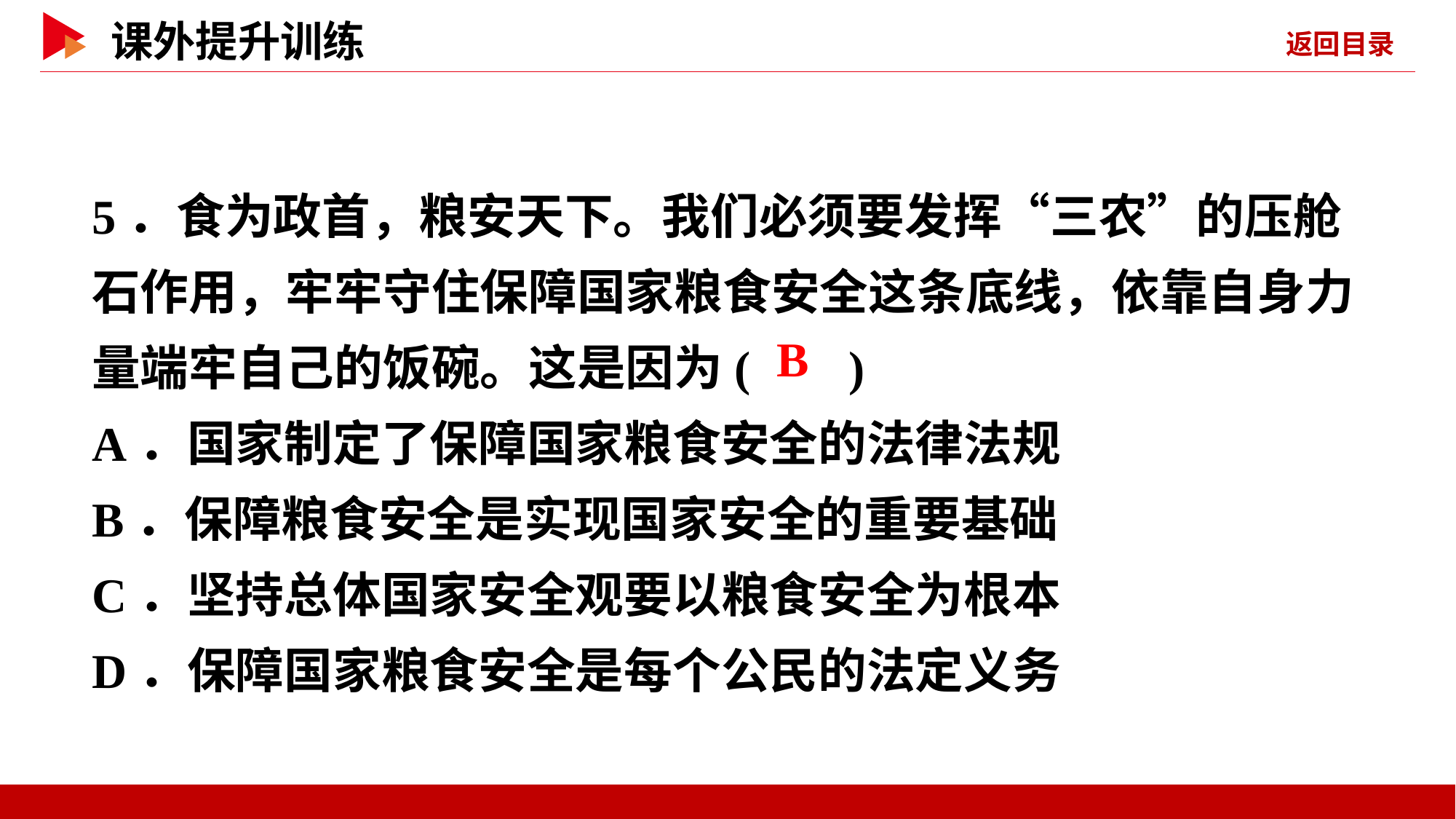

5．食为政首，粮安天下。我们必须要发挥“三农”的压舱石作用，牢牢守住保障国家粮食安全这条底线，依靠自身力量端牢自己的饭碗。这是因为(        )
A．国家制定了保障国家粮食安全的法律法规
B．保障粮食安全是实现国家安全的重要基础
C．坚持总体国家安全观要以粮食安全为根本
D．保障国家粮食安全是每个公民的法定义务
   B